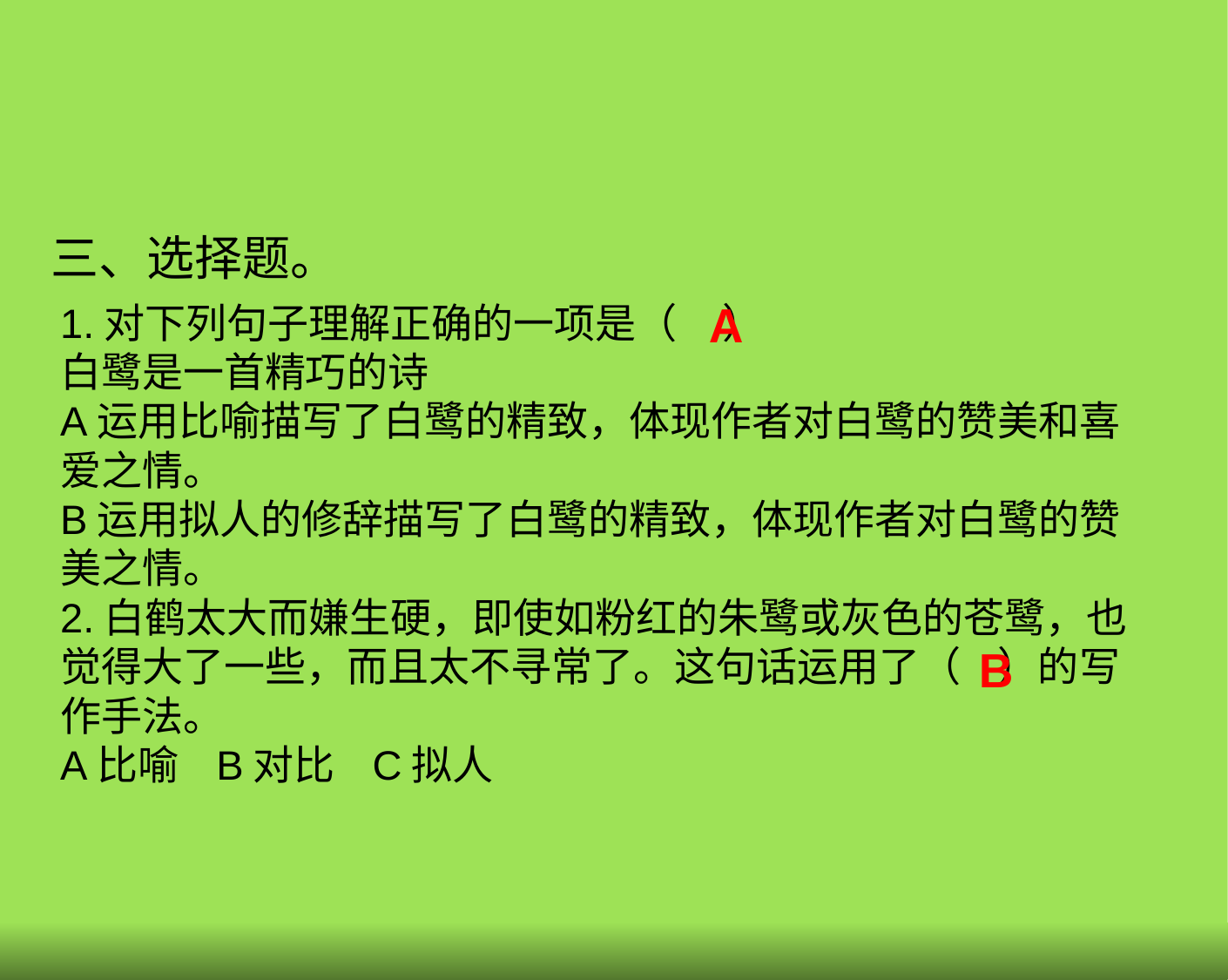

三、选择题。
1.对下列句子理解正确的一项是（     ）
白鹭是一首精巧的诗
A运用比喻描写了白鹭的精致，体现作者对白鹭的赞美和喜爱之情。
B运用拟人的修辞描写了白鹭的精致，体现作者对白鹭的赞美之情。
2.白鹤太大而嫌生硬，即使如粉红的朱鹭或灰色的苍鹭，也觉得大了一些，而且太不寻常了。这句话运用了（    ）的写作手法。
A比喻   B对比   C拟人
A
 B